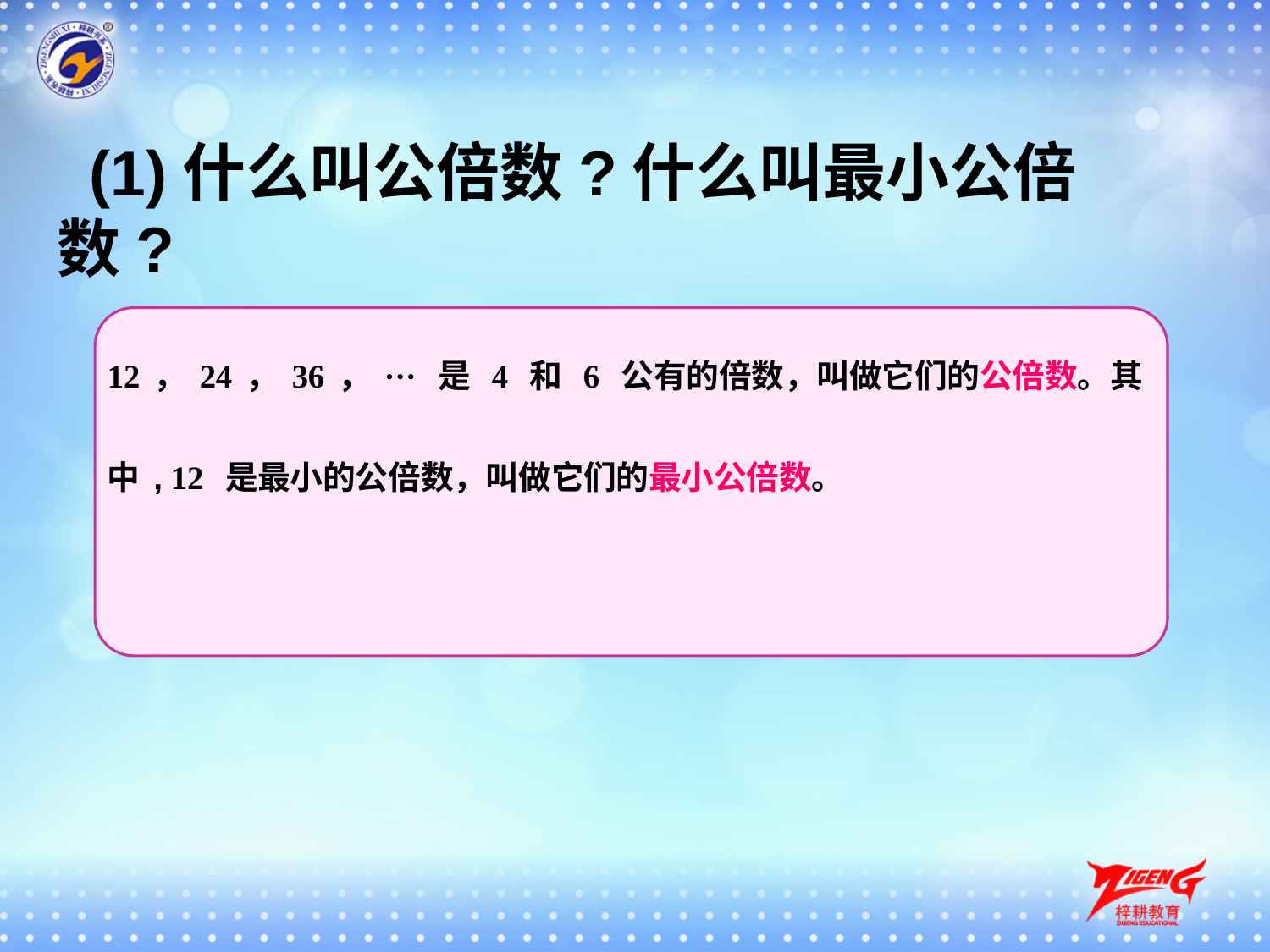

(1)什么叫公倍数?什么叫最小公倍数?

12，24，36，··· 是 4 和 6 公有的倍数，叫做它们的公倍数。其中, 12 是最小的公倍数，叫做它们的最小公倍数。